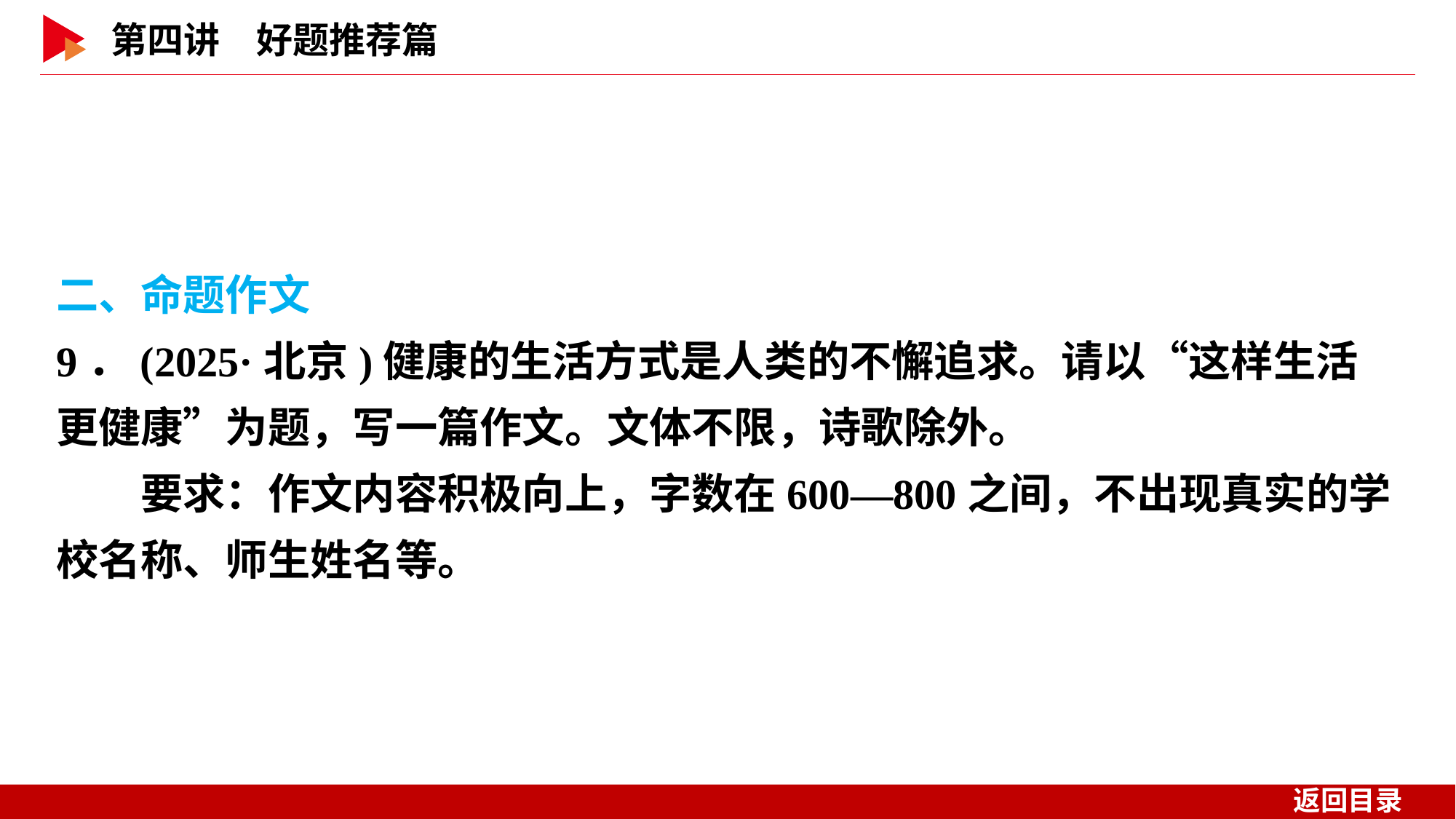

二、命题作文
9．(2025·北京)健康的生活方式是人类的不懈追求。请以“这样生活更健康”为题，写一篇作文。文体不限，诗歌除外。
　　要求：作文内容积极向上，字数在600—800之间，不出现真实的学校名称、师生姓名等。